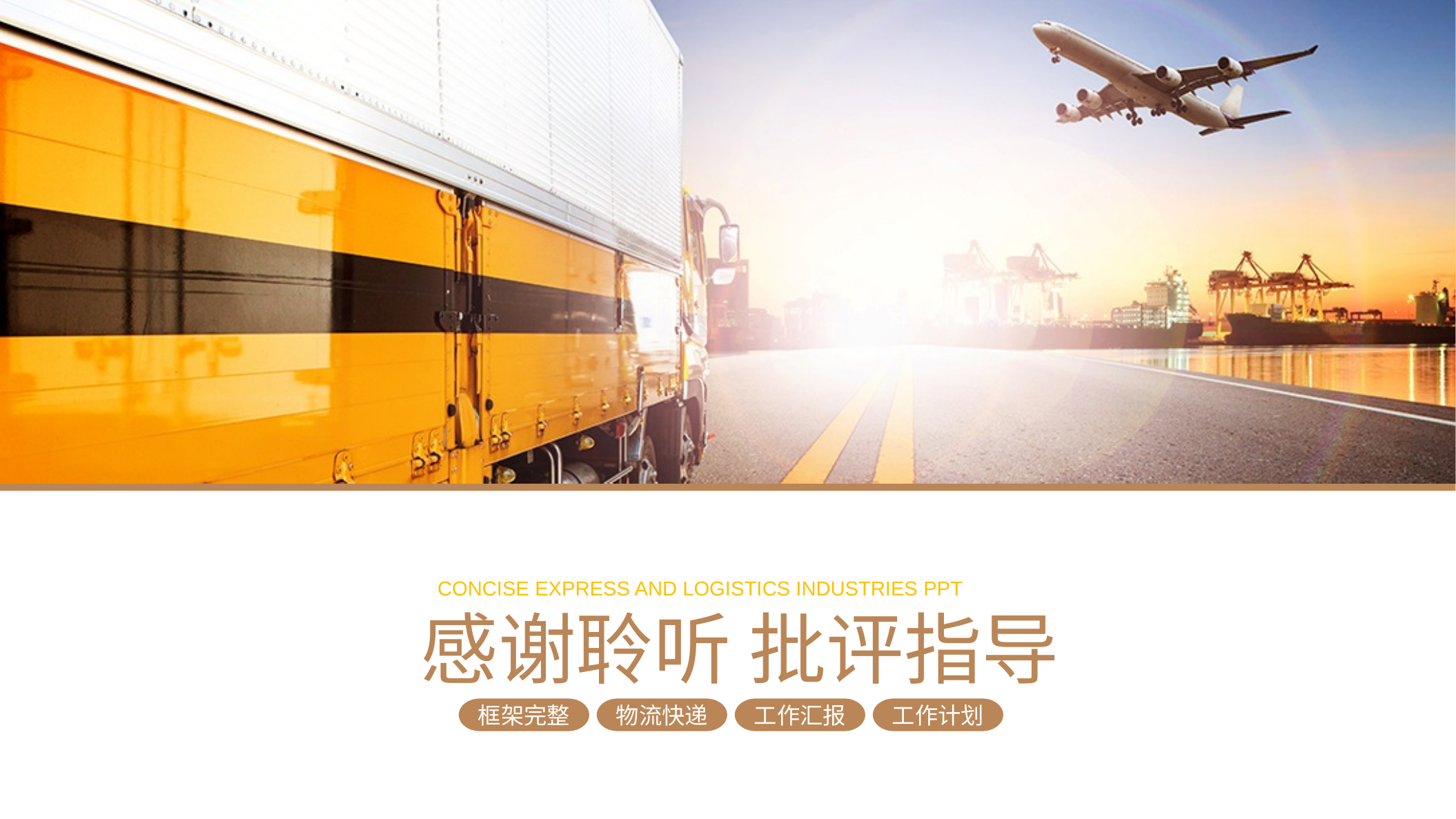

CONCISE EXPRESS AND LOGISTICS INDUSTRIES PPT
感谢聆听 批评指导
框架完整
物流快递
工作汇报
工作计划